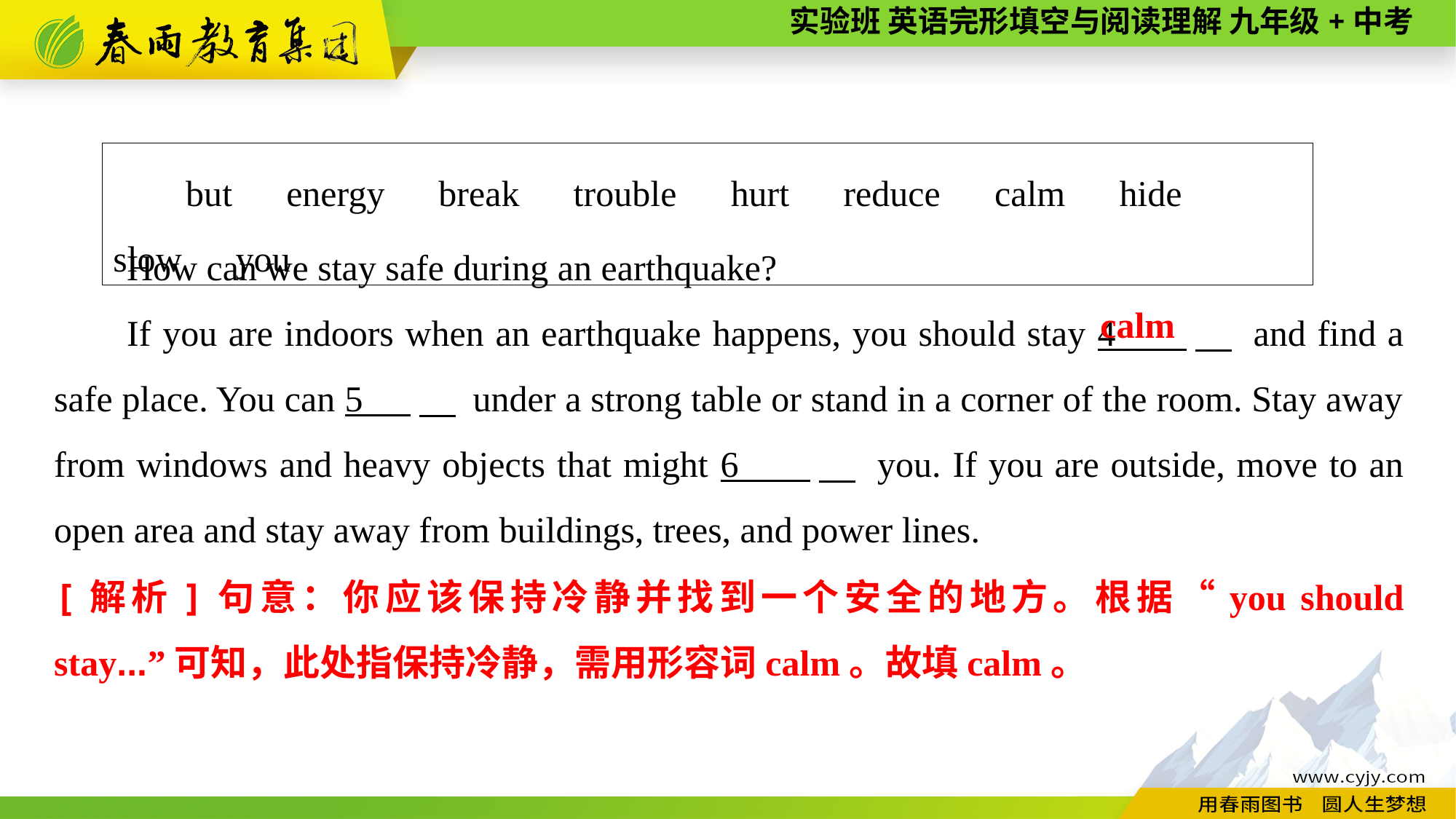

but　energy　break　trouble　hurt　reduce　calm　hide　slow　you
How can we stay safe during an earthquake?
If you are indoors when an earthquake happens, you should stay 4      　 and find a safe place. You can 5     　 under a strong table or stand in a corner of the room. Stay away from windows and heavy objects that might 6      　 you. If you are outside, move to an open area and stay away from buildings, trees, and power lines.
calm
[解析]句意：你应该保持冷静并找到一个安全的地方。根据“you should stay...”可知，此处指保持冷静，需用形容词calm。故填calm。